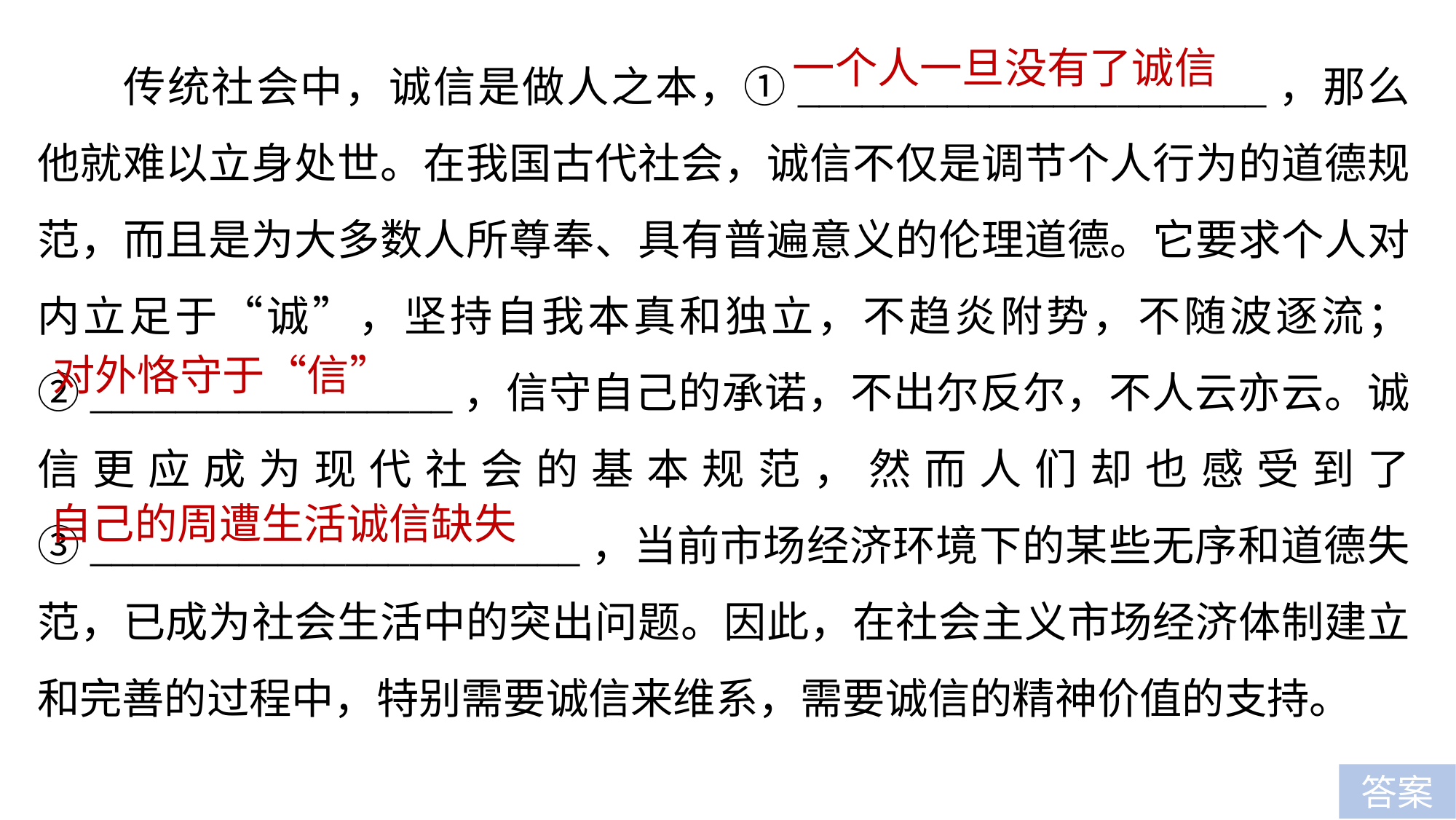

传统社会中，诚信是做人之本，①______________________，那么他就难以立身处世。在我国古代社会，诚信不仅是调节个人行为的道德规范，而且是为大多数人所尊奉、具有普遍意义的伦理道德。它要求个人对内立足于“诚”，坚持自我本真和独立，不趋炎附势，不随波逐流；②_________________，信守自己的承诺，不出尔反尔，不人云亦云。诚信更应成为现代社会的基本规范，然而人们却也感受到了③_______________________，当前市场经济环境下的某些无序和道德失范，已成为社会生活中的突出问题。因此，在社会主义市场经济体制建立和完善的过程中，特别需要诚信来维系，需要诚信的精神价值的支持。
一个人一旦没有了诚信
对外恪守于“信”
自己的周遭生活诚信缺失
答案